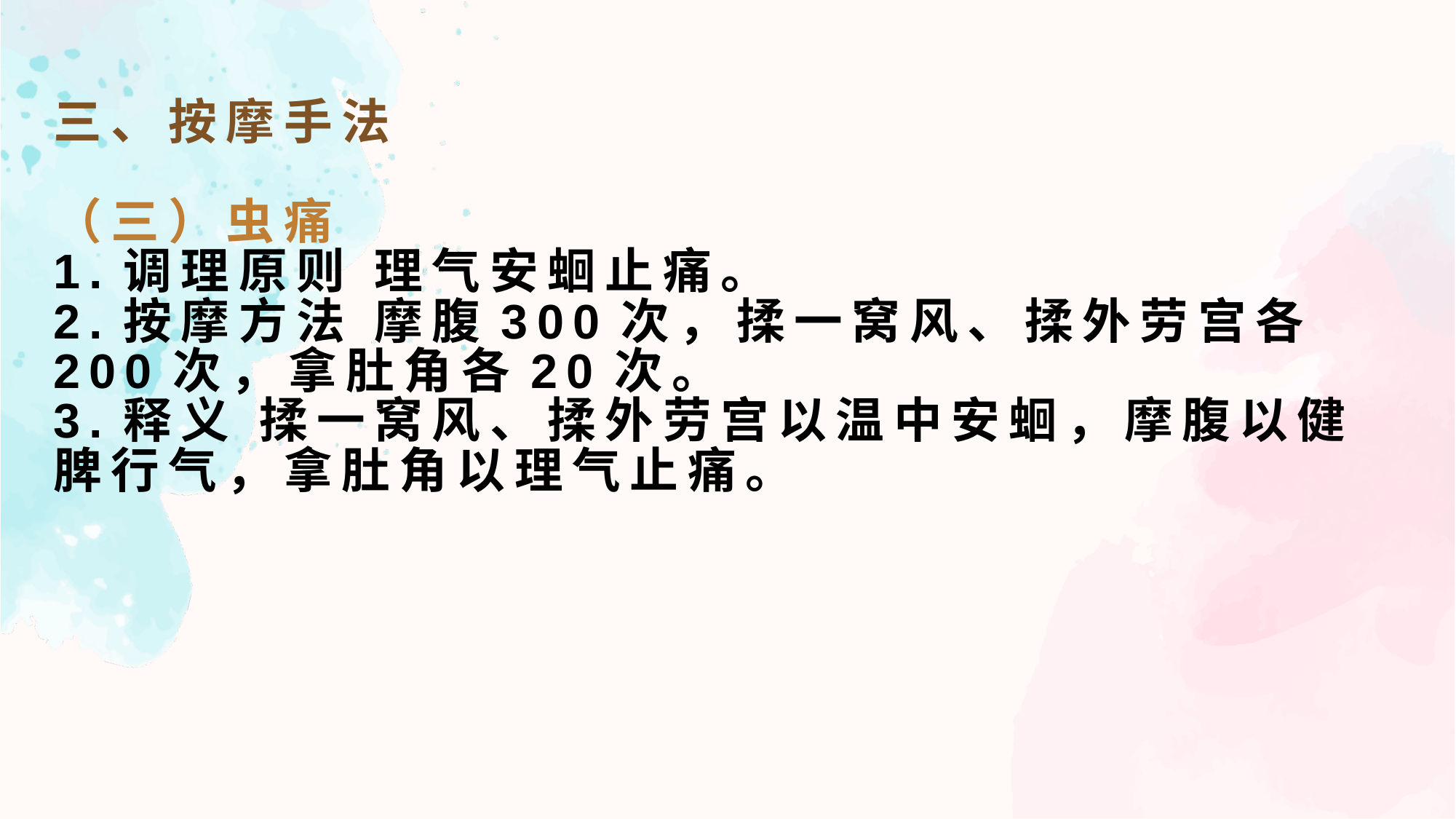

三、按摩手法

（三）虫痛
1.调理原则 理气安蛔止痛。
2.按摩方法 摩腹300次，揉一窝风、揉外劳宫各200次，拿肚角各20次。
3.释义 揉一窝风、揉外劳宫以温中安蛔，摩腹以健脾行气，拿肚角以理气止痛。